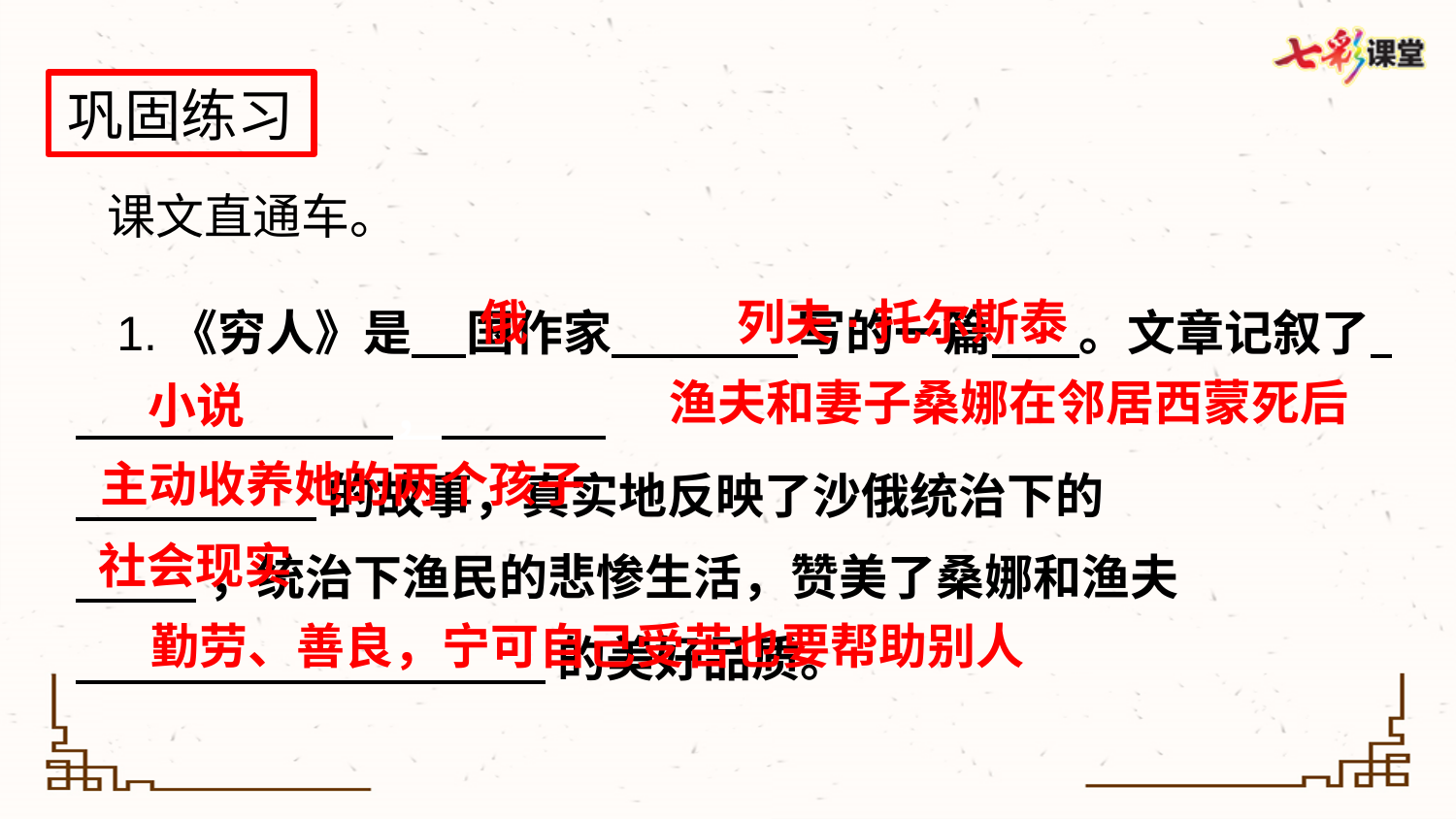

巩固练习
   课文直通车。
   1.《穷人》是     国作家                 写的一篇        。文章记叙了                                ，
                      的故事，真实地反映了沙俄统治下的
           ，统治下渔民的悲惨生活，赞美了桑娜和渔夫
                                           的美好品质。
列夫·托尔斯泰
俄
渔夫和妻子桑娜在邻居西蒙死后
小说
主动收养她的两个孩子
社会现实
勤劳、善良，宁可自己受苦也要帮助别人